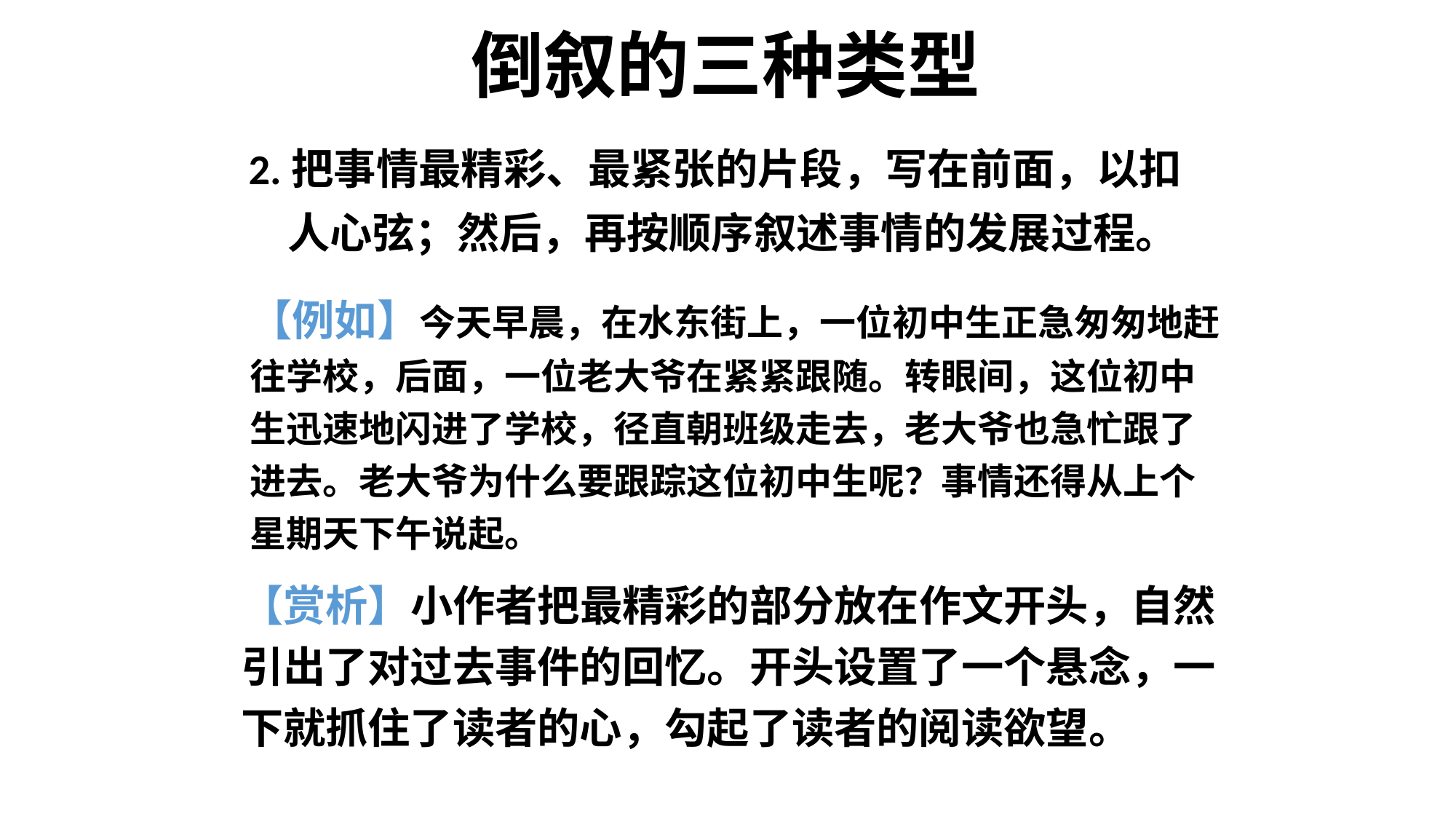

# 倒叙的三种类型
2.把事情最精彩、最紧张的片段，写在前面，以扣
   人心弦；然后，再按顺序叙述事情的发展过程。

【例如】今天早晨，在水东街上，一位初中生正急匆匆地赶往学校，后面，一位老大爷在紧紧跟随。转眼间，这位初中生迅速地闪进了学校，径直朝班级走去，老大爷也急忙跟了进去。老大爷为什么要跟踪这位初中生呢？事情还得从上个星期天下午说起。
【赏析】小作者把最精彩的部分放在作文开头，自然
引出了对过去事件的回忆。开头设置了一个悬念，一下就抓住了读者的心，勾起了读者的阅读欲望。